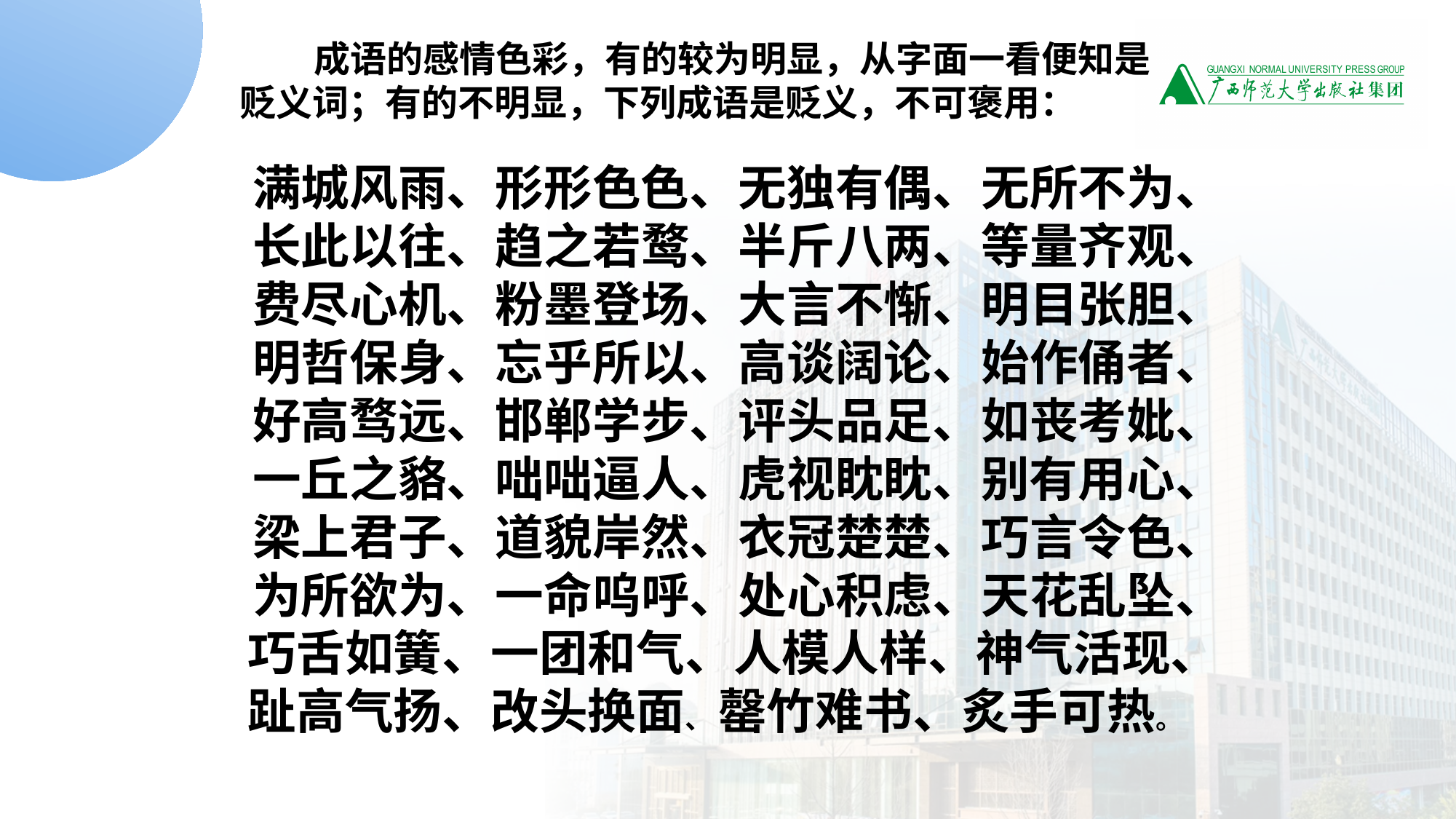

成语的感情色彩，有的较为明显，从字面一看便知是贬义词；有的不明显，下列成语是贬义，不可褒用：
满城风雨、形形色色、无独有偶、无所不为、
长此以往、趋之若鹜、半斤八两、等量齐观、
费尽心机、粉墨登场、大言不惭、明目张胆、
明哲保身、忘乎所以、高谈阔论、始作俑者、
好高骛远、邯郸学步、评头品足、如丧考妣、
一丘之貉、咄咄逼人、虎视眈眈、别有用心、
梁上君子、道貌岸然、衣冠楚楚、巧言令色、
为所欲为、一命呜呼、处心积虑、天花乱坠、
  巧舌如簧、一团和气、人模人样、神气活现、
  趾高气扬、改头换面、 罄竹难书、炙手可热。